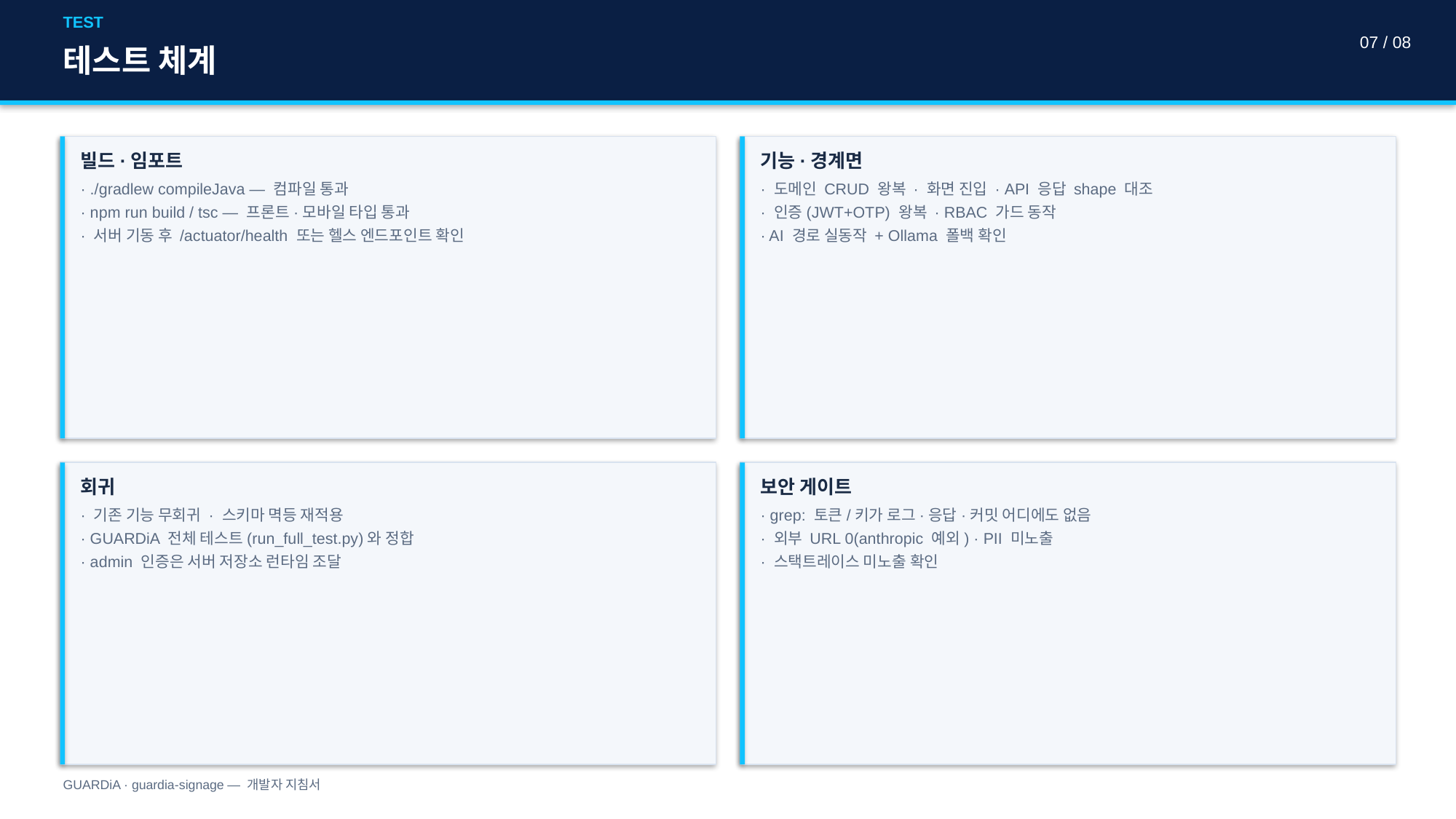

TEST
07 / 08
테스트 체계

빌드·임포트
· ./gradlew compileJava — 컴파일 통과
· npm run build / tsc — 프론트·모바일 타입 통과
· 서버 기동 후 /actuator/health 또는 헬스 엔드포인트 확인
기능·경계면
· 도메인 CRUD 왕복 · 화면 진입 · API 응답 shape 대조
· 인증(JWT+OTP) 왕복 · RBAC 가드 동작
· AI 경로 실동작 + Ollama 폴백 확인

회귀
· 기존 기능 무회귀 · 스키마 멱등 재적용
· GUARDiA 전체 테스트(run_full_test.py)와 정합
· admin 인증은 서버 저장소 런타임 조달
보안 게이트
· grep: 토큰/키가 로그·응답·커밋 어디에도 없음
· 외부 URL 0(anthropic 예외) · PII 미노출
· 스택트레이스 미노출 확인
GUARDiA · guardia-signage — 개발자 지침서